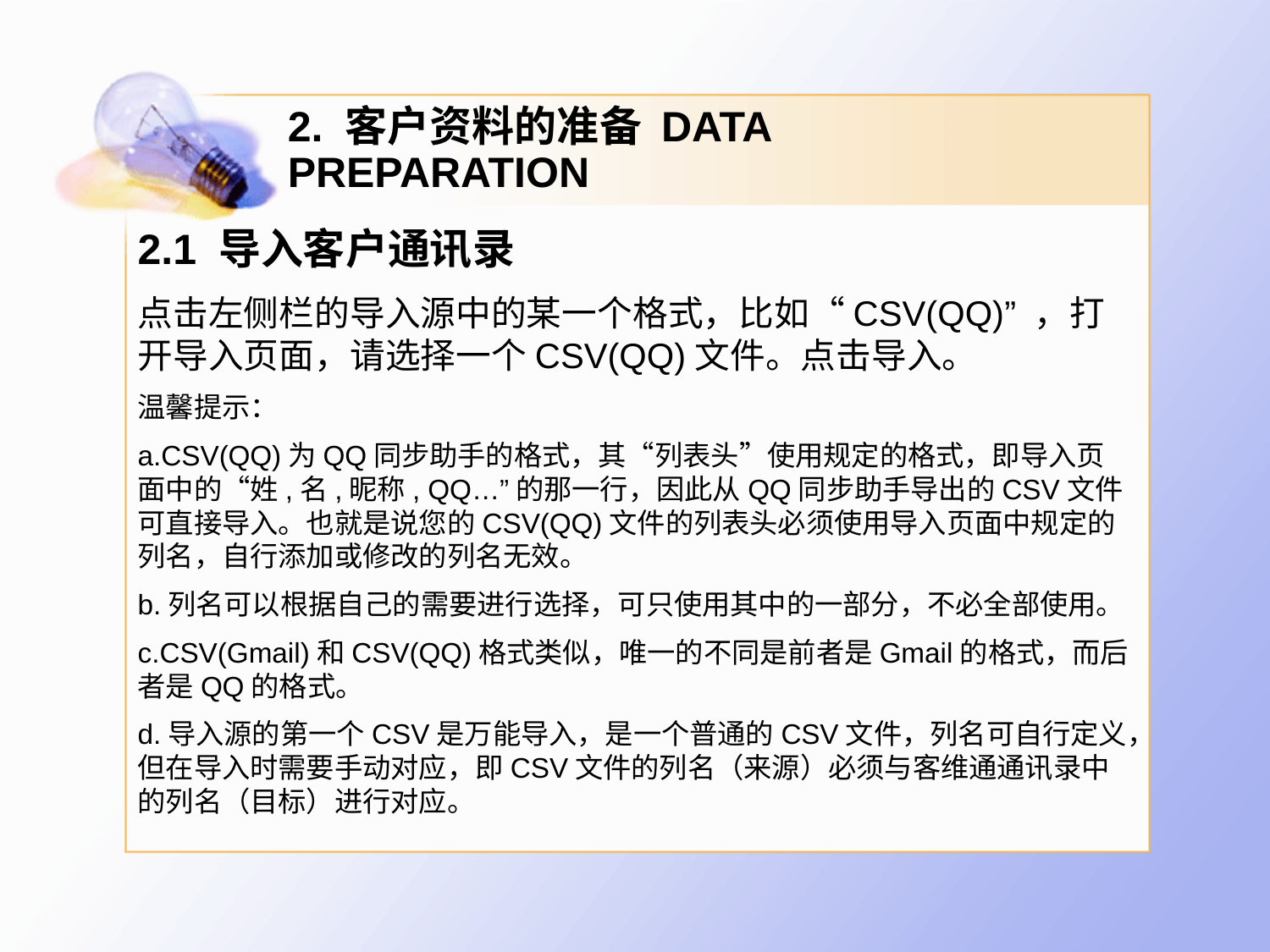

# 2. 客户资料的准备 DATA PREPARATION
2.1 导入客户通讯录
点击左侧栏的导入源中的某一个格式，比如“CSV(QQ)” ，打开导入页面，请选择一个CSV(QQ)文件。点击导入。
温馨提示：
a.CSV(QQ)为QQ同步助手的格式，其“列表头”使用规定的格式，即导入页面中的“姓,名,昵称, QQ…”的那一行，因此从QQ同步助手导出的CSV文件可直接导入。也就是说您的CSV(QQ)文件的列表头必须使用导入页面中规定的列名，自行添加或修改的列名无效。
b.列名可以根据自己的需要进行选择，可只使用其中的一部分，不必全部使用。
c.CSV(Gmail)和CSV(QQ)格式类似，唯一的不同是前者是Gmail的格式，而后者是QQ的格式。
d.导入源的第一个CSV是万能导入，是一个普通的CSV文件，列名可自行定义，但在导入时需要手动对应，即CSV文件的列名（来源）必须与客维通通讯录中的列名（目标）进行对应。